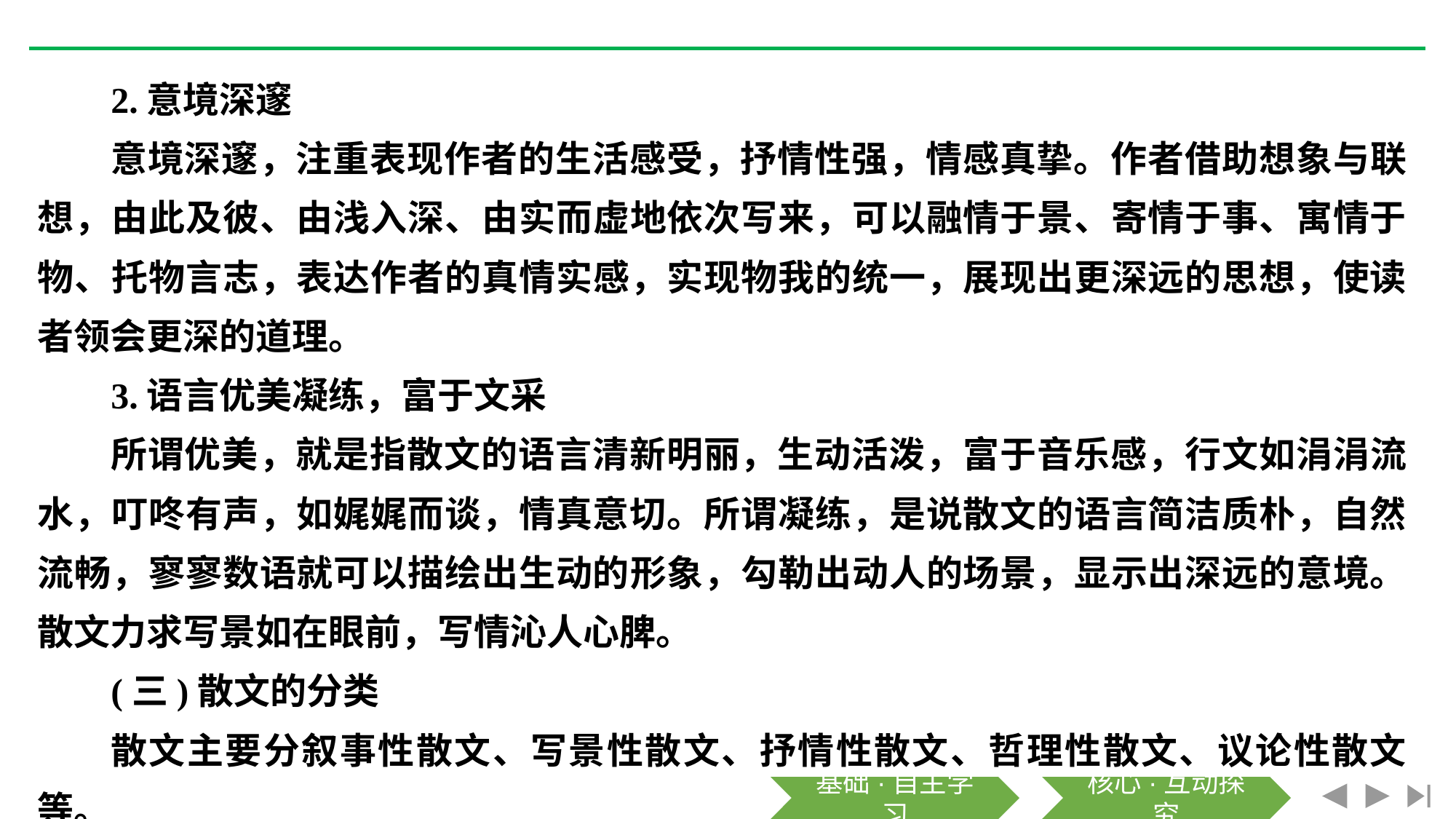

2.意境深邃
意境深邃，注重表现作者的生活感受，抒情性强，情感真挚。作者借助想象与联想，由此及彼、由浅入深、由实而虚地依次写来，可以融情于景、寄情于事、寓情于物、托物言志，表达作者的真情实感，实现物我的统一，展现出更深远的思想，使读者领会更深的道理。
3.语言优美凝练，富于文采
所谓优美，就是指散文的语言清新明丽，生动活泼，富于音乐感，行文如涓涓流水，叮咚有声，如娓娓而谈，情真意切。所谓凝练，是说散文的语言简洁质朴，自然流畅，寥寥数语就可以描绘出生动的形象，勾勒出动人的场景，显示出深远的意境。散文力求写景如在眼前，写情沁人心脾。
(三)散文的分类
散文主要分叙事性散文、写景性散文、抒情性散文、哲理性散文、议论性散文等。